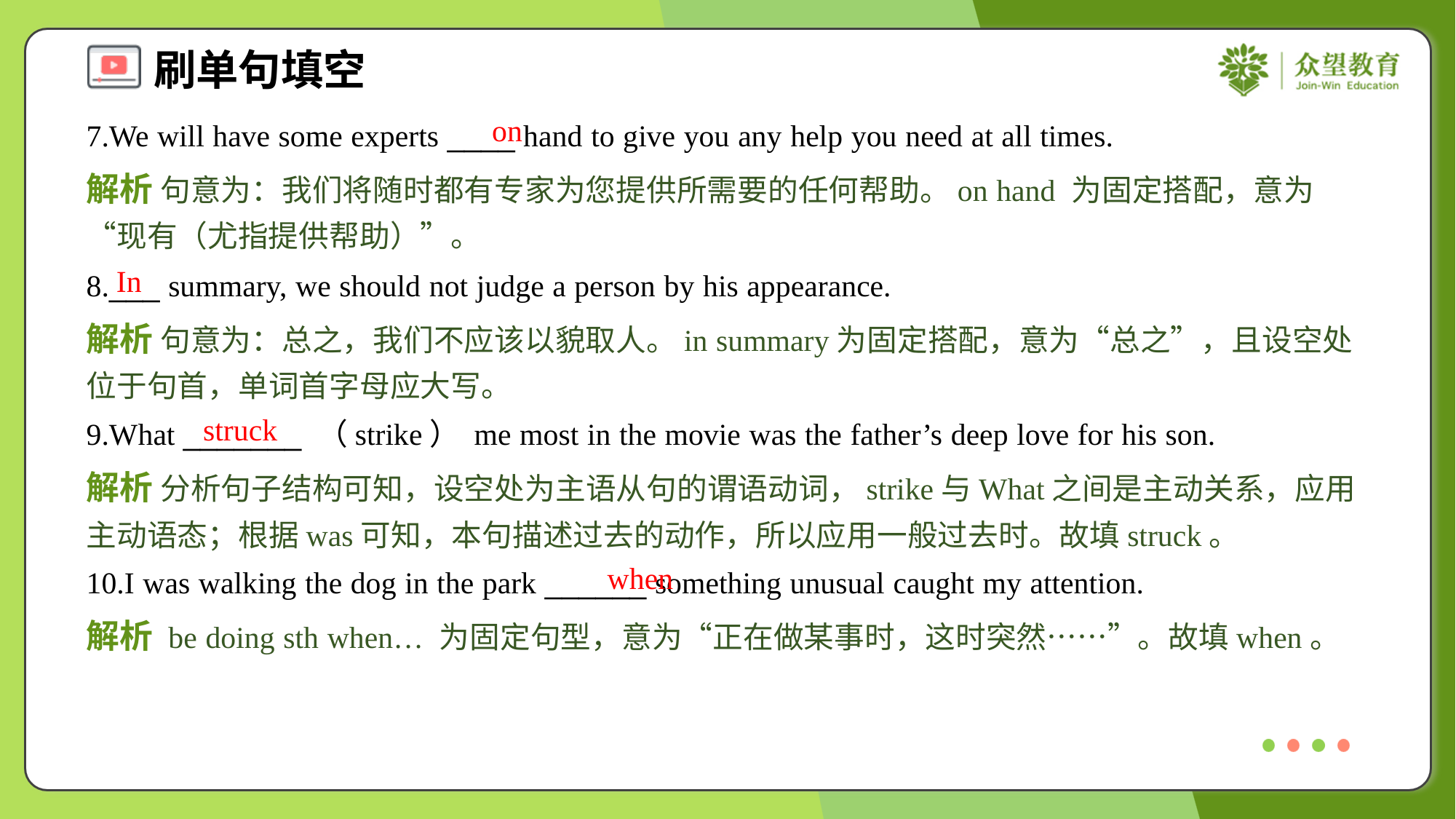

on
7.We will have some experts ____ hand to give you any help you need at all times.
解析 句意为：我们将随时都有专家为您提供所需要的任何帮助。on hand 为固定搭配，意为“现有（尤指提供帮助）”。
In
8.___ summary, we should not judge a person by his appearance.
解析 句意为：总之，我们不应该以貌取人。in summary为固定搭配，意为“总之”，且设空处位于句首，单词首字母应大写。
struck
9.What _______ （strike） me most in the movie was the father’s deep love for his son.
解析 分析句子结构可知，设空处为主语从句的谓语动词，strike与What之间是主动关系，应用主动语态；根据was可知，本句描述过去的动作，所以应用一般过去时。故填struck。
when
10.I was walking the dog in the park ______ something unusual caught my attention.
解析 be doing sth when… 为固定句型，意为“正在做某事时，这时突然……”。故填when。